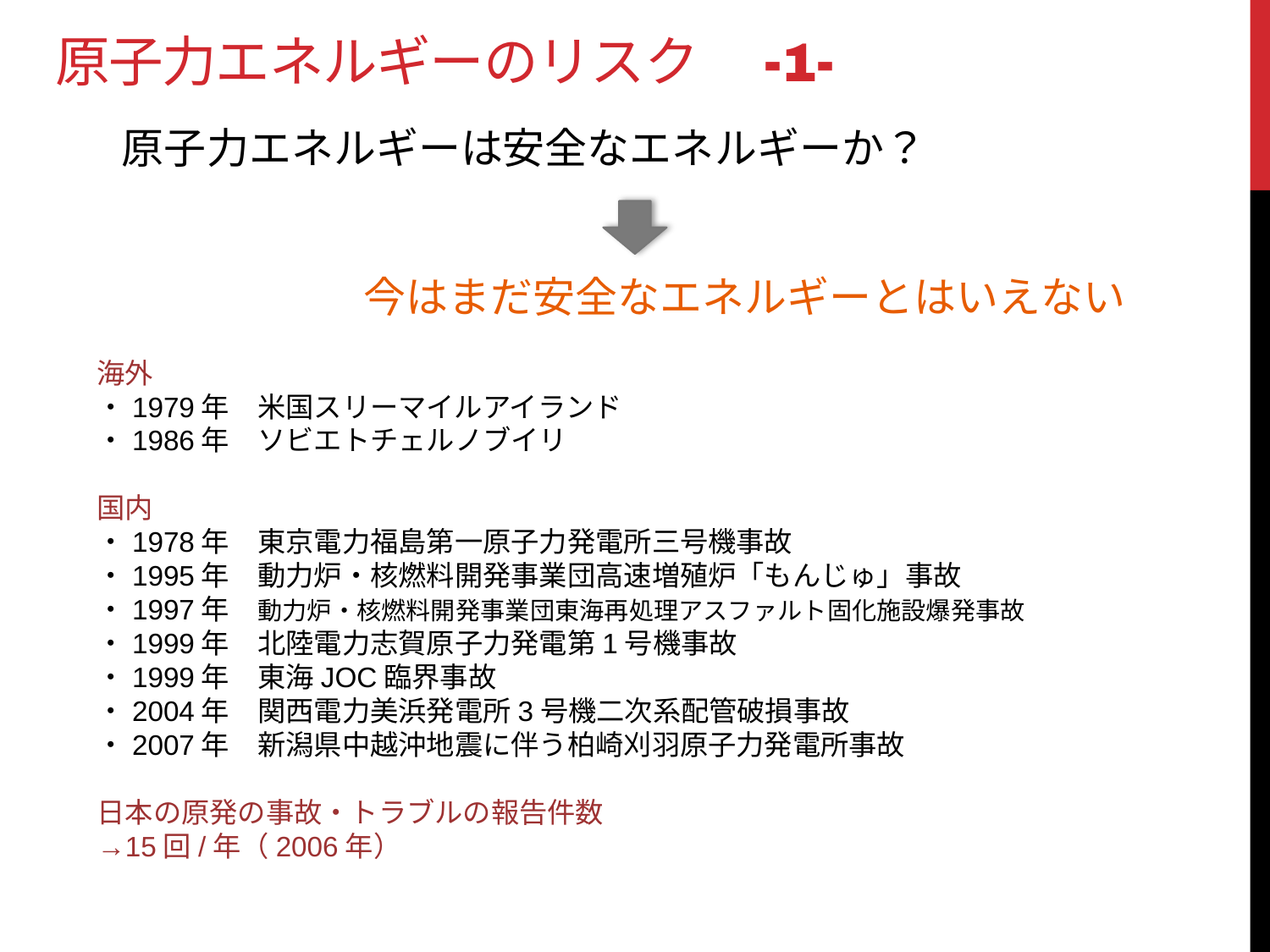

# 原子力エネルギーのリスク　-1-
原子力エネルギーは安全なエネルギーか？

今はまだ安全なエネルギーとはいえない
海外
・1979年　米国スリーマイルアイランド
・1986年　ソビエトチェルノブイリ

国内
・1978年　東京電力福島第一原子力発電所三号機事故
・1995年　動力炉・核燃料開発事業団高速増殖炉「もんじゅ」事故
・1997年　動力炉・核燃料開発事業団東海再処理アスファルト固化施設爆発事故
・1999年　北陸電力志賀原子力発電第1号機事故
・1999年　東海JOC臨界事故
・2004年　関西電力美浜発電所3号機二次系配管破損事故
・2007年　新潟県中越沖地震に伴う柏崎刈羽原子力発電所事故

日本の原発の事故・トラブルの報告件数
→15回/年（2006年）